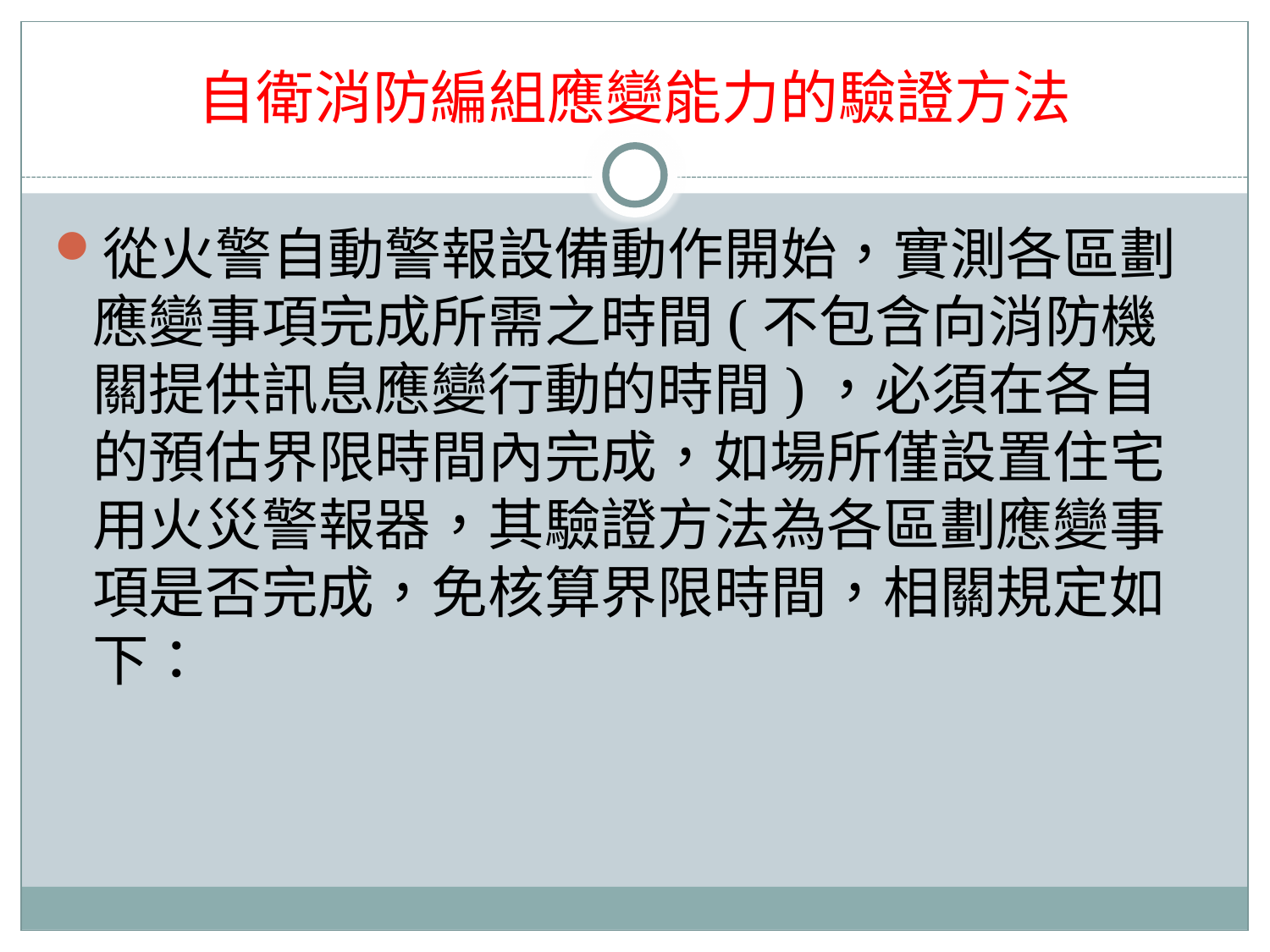

# 自衛消防編組應變能力的驗證方法
從火警自動警報設備動作開始，實測各區劃應變事項完成所需之時間(不包含向消防機關提供訊息應變行動的時間)，必須在各自的預估界限時間內完成，如場所僅設置住宅用火災警報器，其驗證方法為各區劃應變事項是否完成，免核算界限時間，相關規定如下：